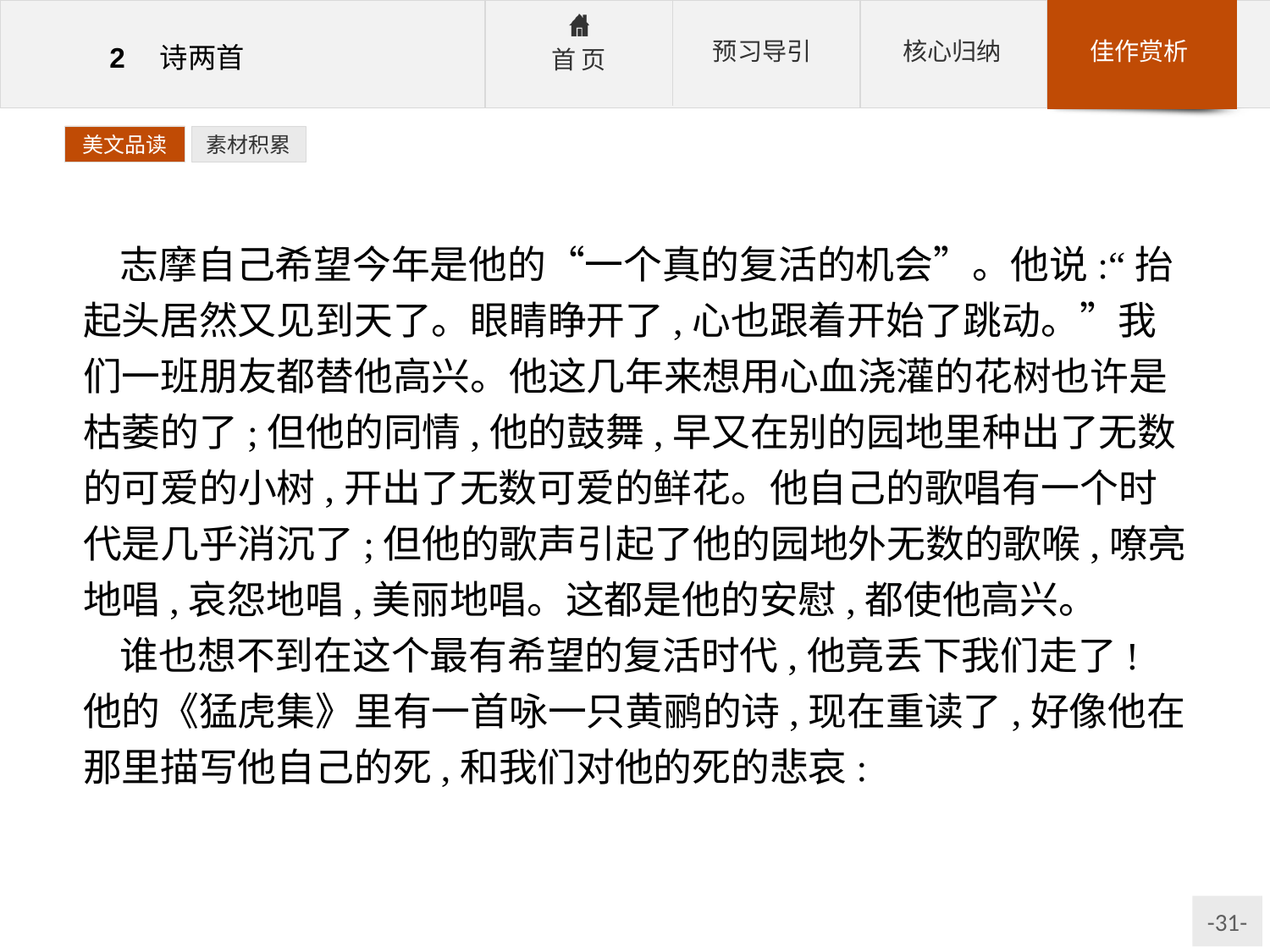

美文品读
素材积累
志摩自己希望今年是他的“一个真的复活的机会”。他说:“抬起头居然又见到天了。眼睛睁开了,心也跟着开始了跳动。”我们一班朋友都替他高兴。他这几年来想用心血浇灌的花树也许是枯萎的了;但他的同情,他的鼓舞,早又在别的园地里种出了无数的可爱的小树,开出了无数可爱的鲜花。他自己的歌唱有一个时代是几乎消沉了;但他的歌声引起了他的园地外无数的歌喉,嘹亮地唱,哀怨地唱,美丽地唱。这都是他的安慰,都使他高兴。
谁也想不到在这个最有希望的复活时代,他竟丢下我们走了!他的《猛虎集》里有一首咏一只黄鹂的诗,现在重读了,好像他在那里描写他自己的死,和我们对他的死的悲哀: